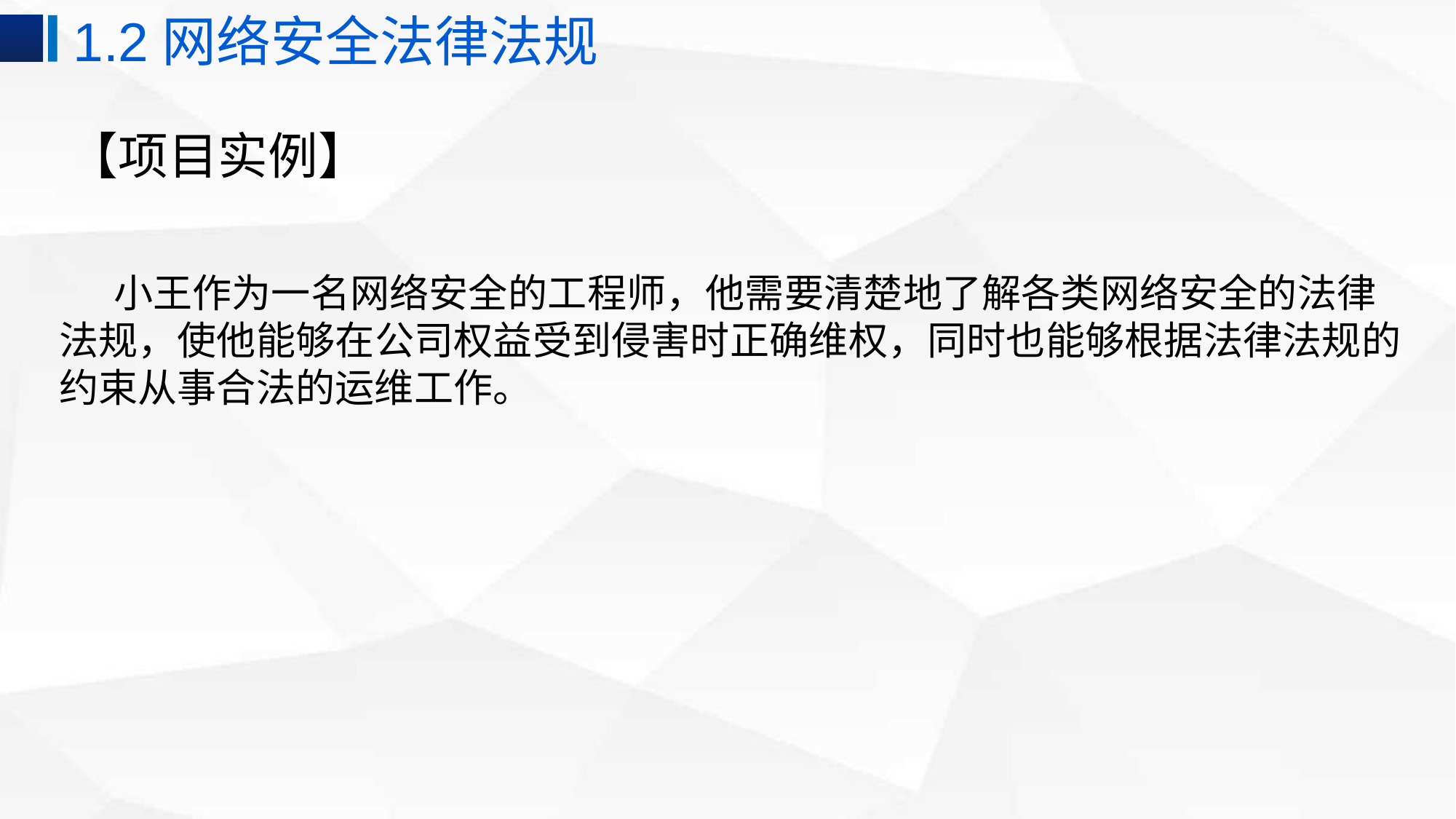

1.2网络安全法律法规

# 【项目实例】
小王作为一名网络安全的工程师，他需要清楚地了解各类网络安全的法律法规，使他能够在公司权益受到侵害时正确维权，同时也能够根据法律法规的约束从事合法的运维工作。